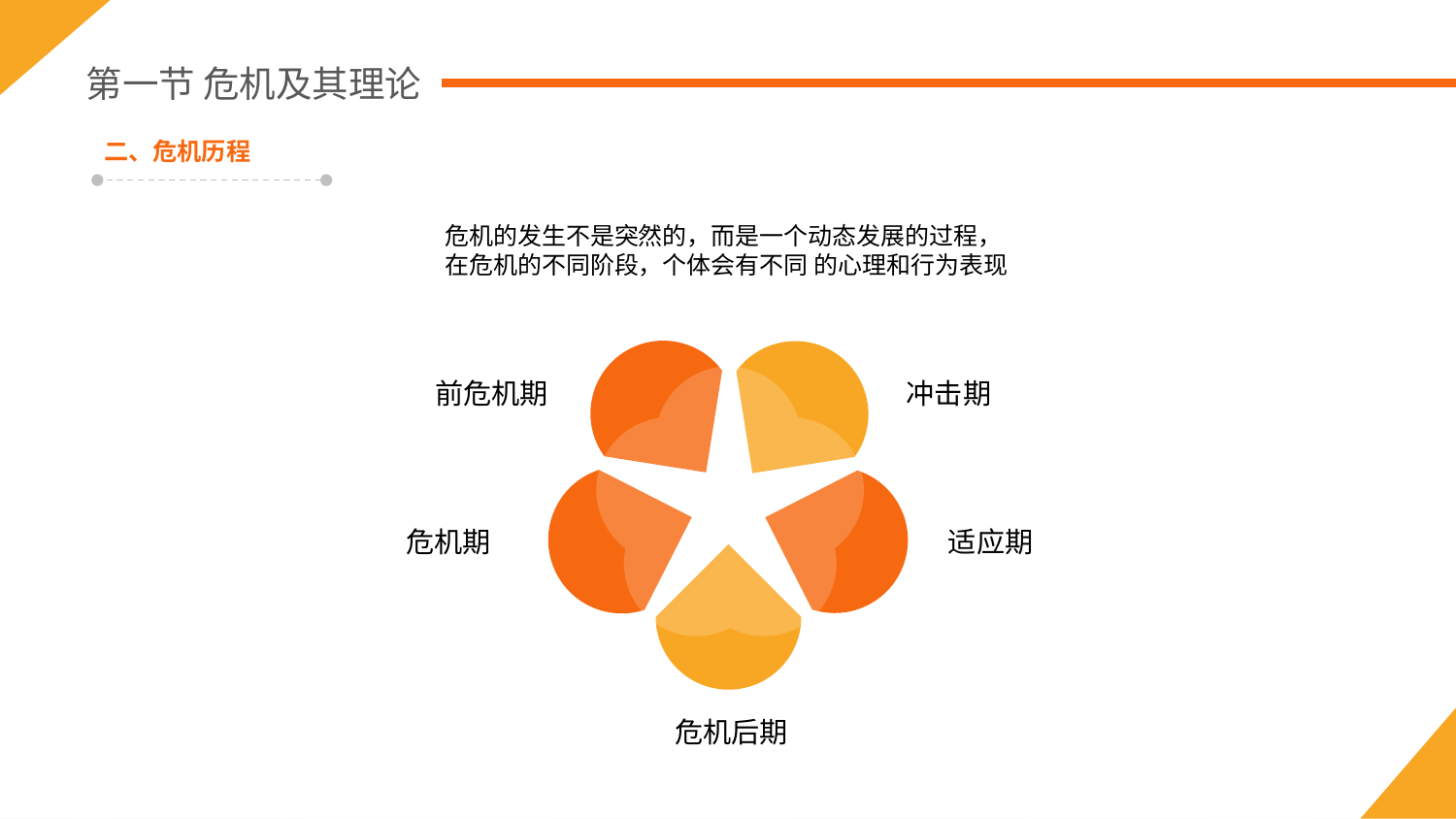

第一节 危机及其理论
二、危机历程
危机的发生不是突然的，而是一个动态发展的过程，在危机的不同阶段，个体会有不同 的心理和行为表现

1
前危机期
冲击期
危机期
适应期
危机后期